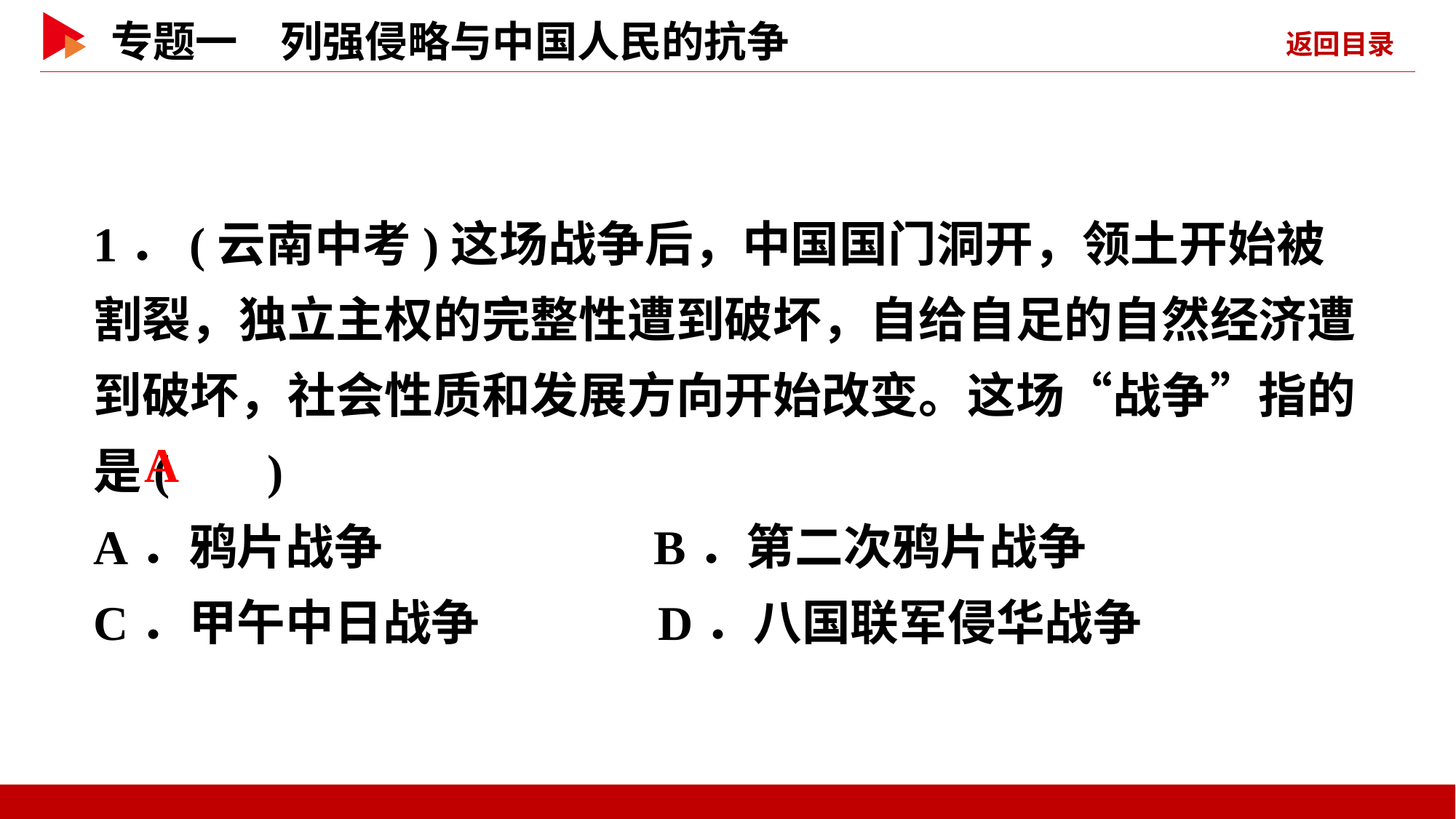

1．(云南中考)这场战争后，中国国门洞开，领土开始被割裂，独立主权的完整性遭到破坏，自给自足的自然经济遭到破坏，社会性质和发展方向开始改变。这场“战争”指的是(        )
A．鸦片战争　                   B．第二次鸦片战争
C．甲午中日战争               D．八国联军侵华战争
   A